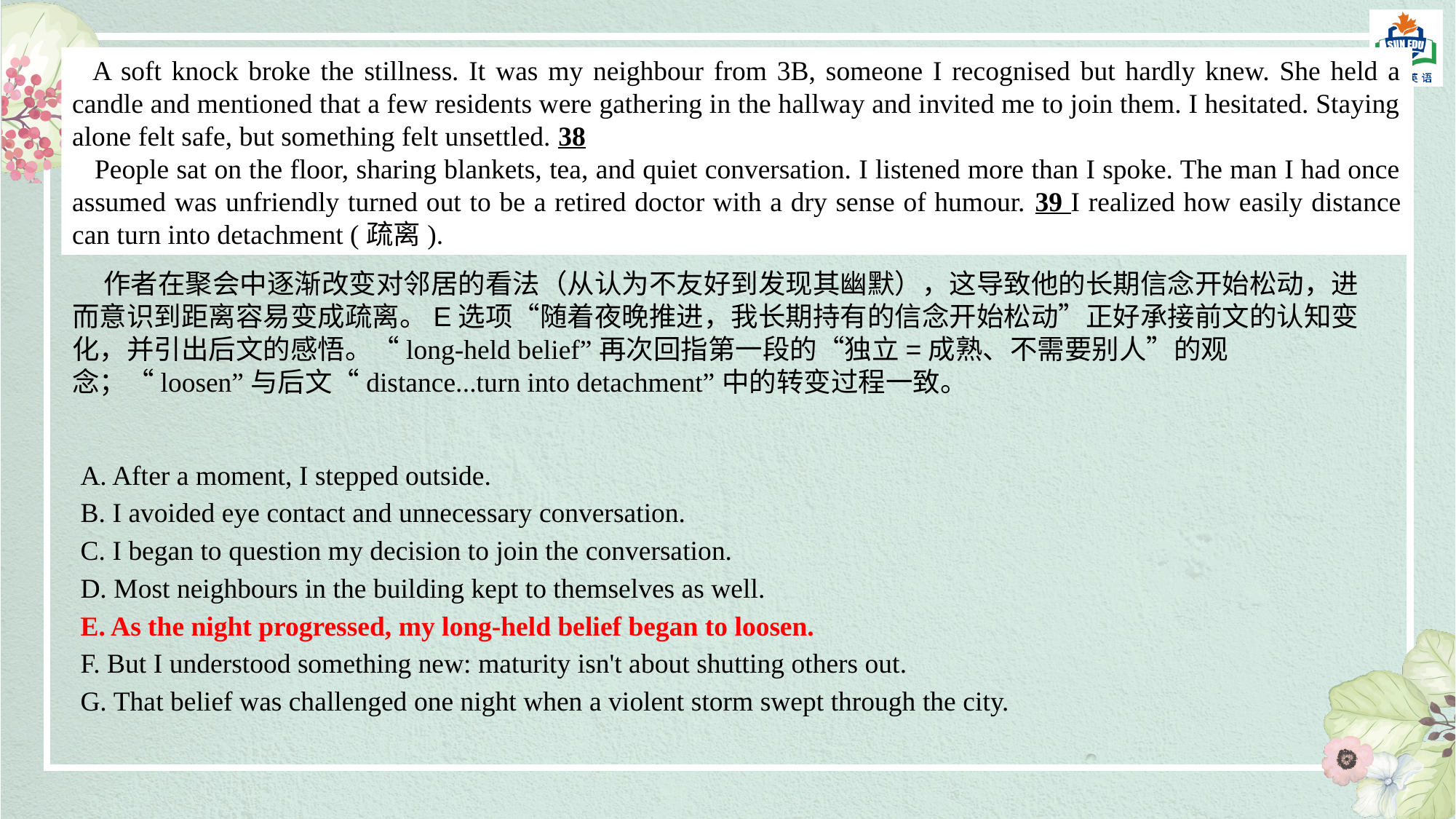

A soft knock broke the stillness. It was my neighbour from 3B, someone I recognised but hardly knew. She held a candle and mentioned that a few residents were gathering in the hallway and invited me to join them. I hesitated. Staying alone felt safe, but something felt unsettled. 38
   People sat on the floor, sharing blankets, tea, and quiet conversation. I listened more than I spoke. The man I had once assumed was unfriendly turned out to be a retired doctor with a dry sense of humour. 39 I realized how easily distance can turn into detachment (疏离).
    作者在聚会中逐渐改变对邻居的看法（从认为不友好到发现其幽默），这导致他的长期信念开始松动，进而意识到距离容易变成疏离。E选项“随着夜晚推进，我长期持有的信念开始松动”正好承接前文的认知变化，并引出后文的感悟。“long-held belief”再次回指第一段的“独立=成熟、不需要别人”的观念；“loosen”与后文“distance...turn into detachment”中的转变过程一致。
A. After a moment, I stepped outside.
B. I avoided eye contact and unnecessary conversation.
C. I began to question my decision to join the conversation.
D. Most neighbours in the building kept to themselves as well.
E. As the night progressed, my long-held belief began to loosen.
F. But I understood something new: maturity isn't about shutting others out.
G. That belief was challenged one night when a violent storm swept through the city.